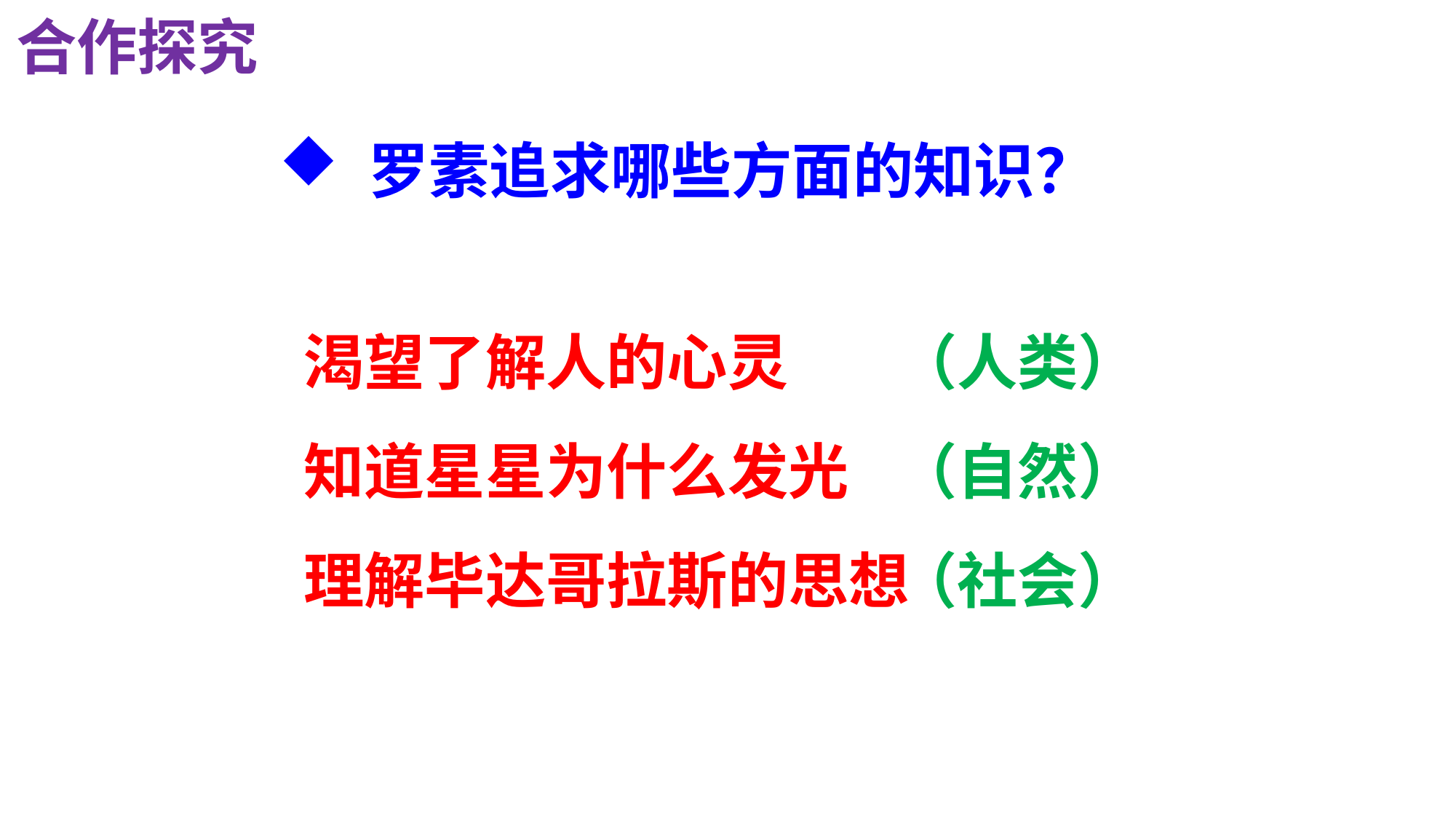

合作探究
# 罗素追求哪些方面的知识？

渴望了解人的心灵
知道星星为什么发光
理解毕达哥拉斯的思想
（人类）
（自然）
（社会）